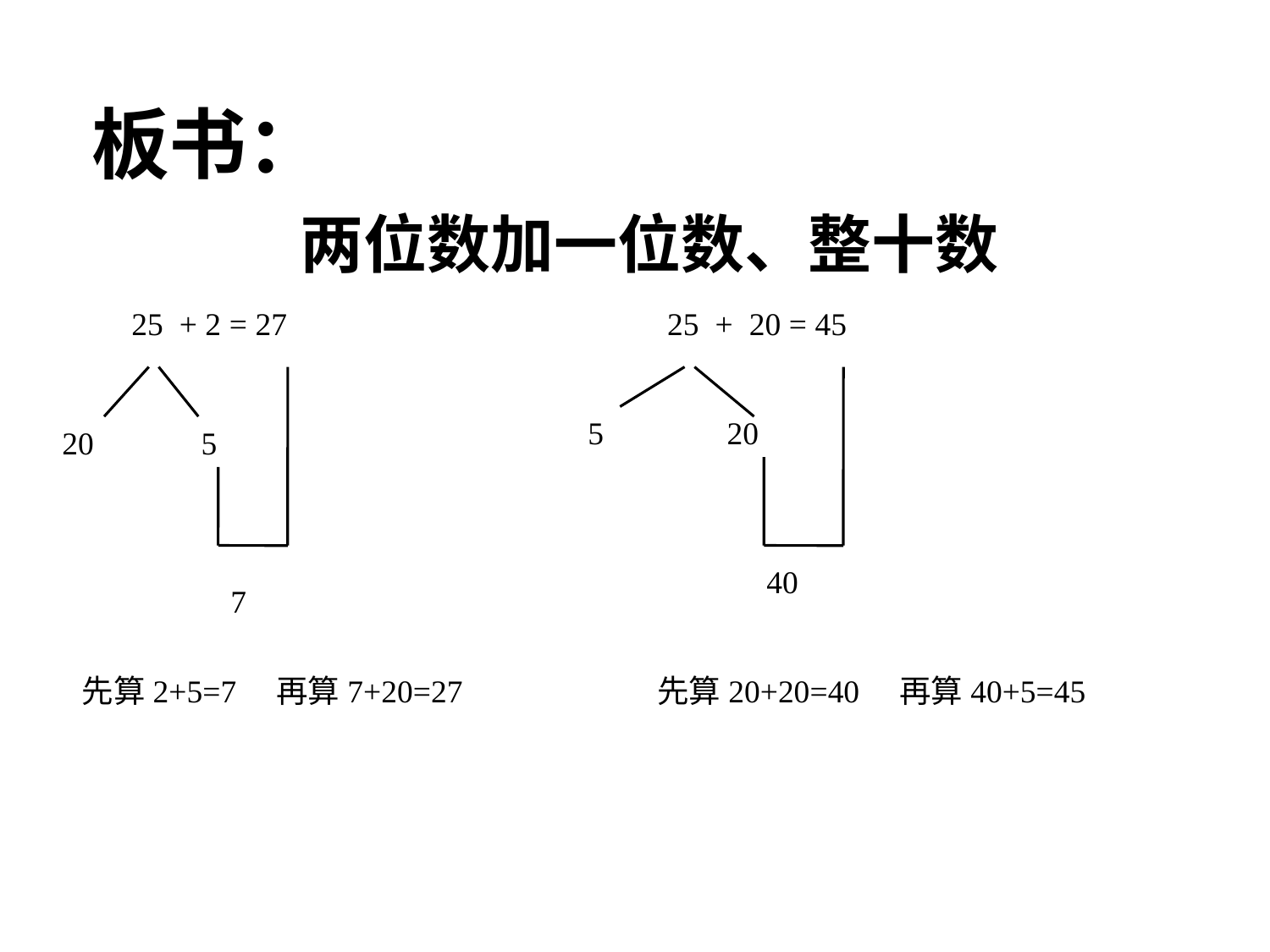

板书：
两位数加一位数、整十数
25  + 2 = 27
25  +  20 = 45
5
20
20
5
40
7
先算2+5=7    再算7+20=27

先算20+20=40    再算40+5=45